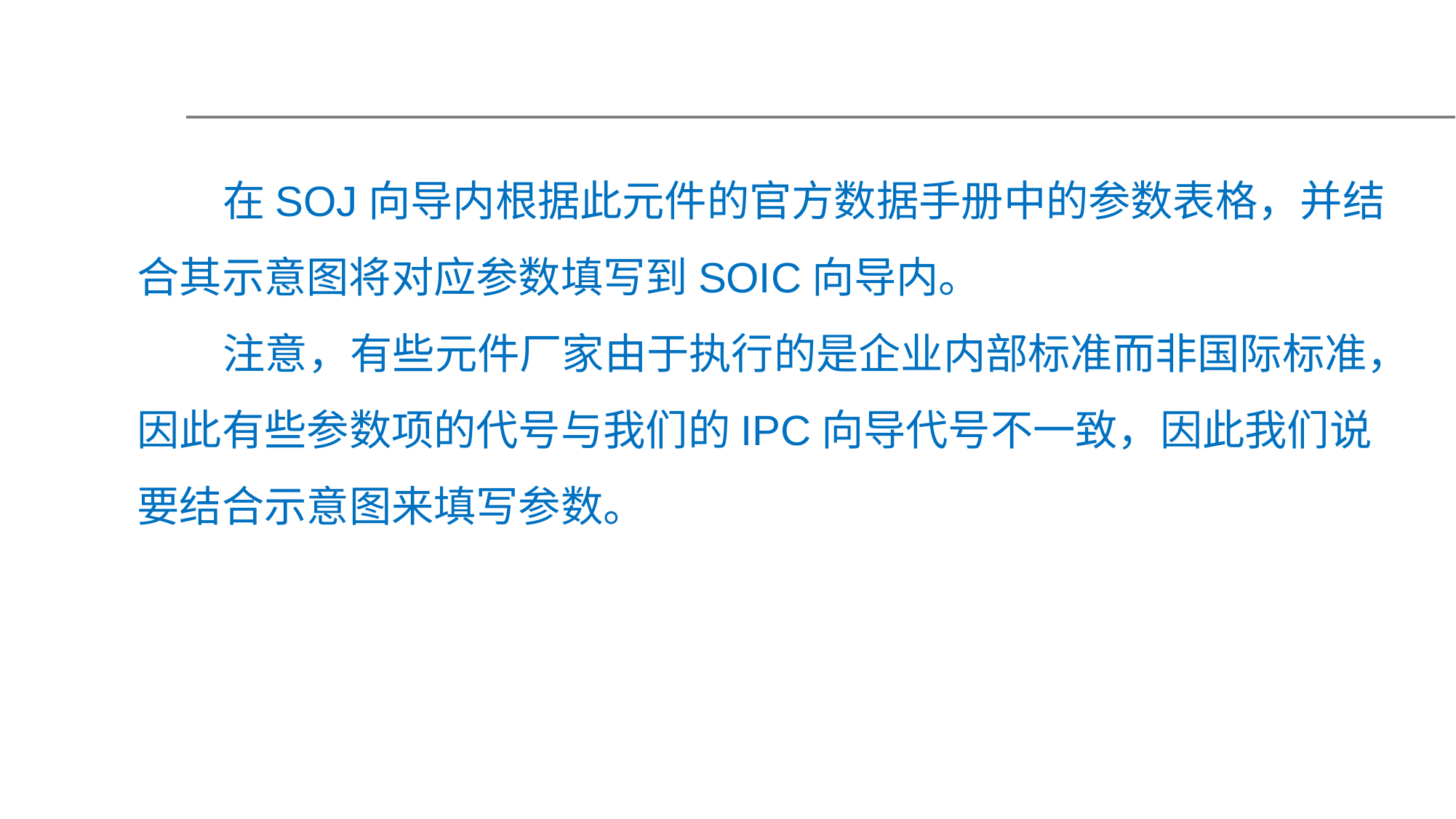

在SOJ向导内根据此元件的官方数据手册中的参数表格，并结合其示意图将对应参数填写到SOIC向导内。
注意，有些元件厂家由于执行的是企业内部标准而非国际标准，因此有些参数项的代号与我们的IPC向导代号不一致，因此我们说要结合示意图来填写参数。